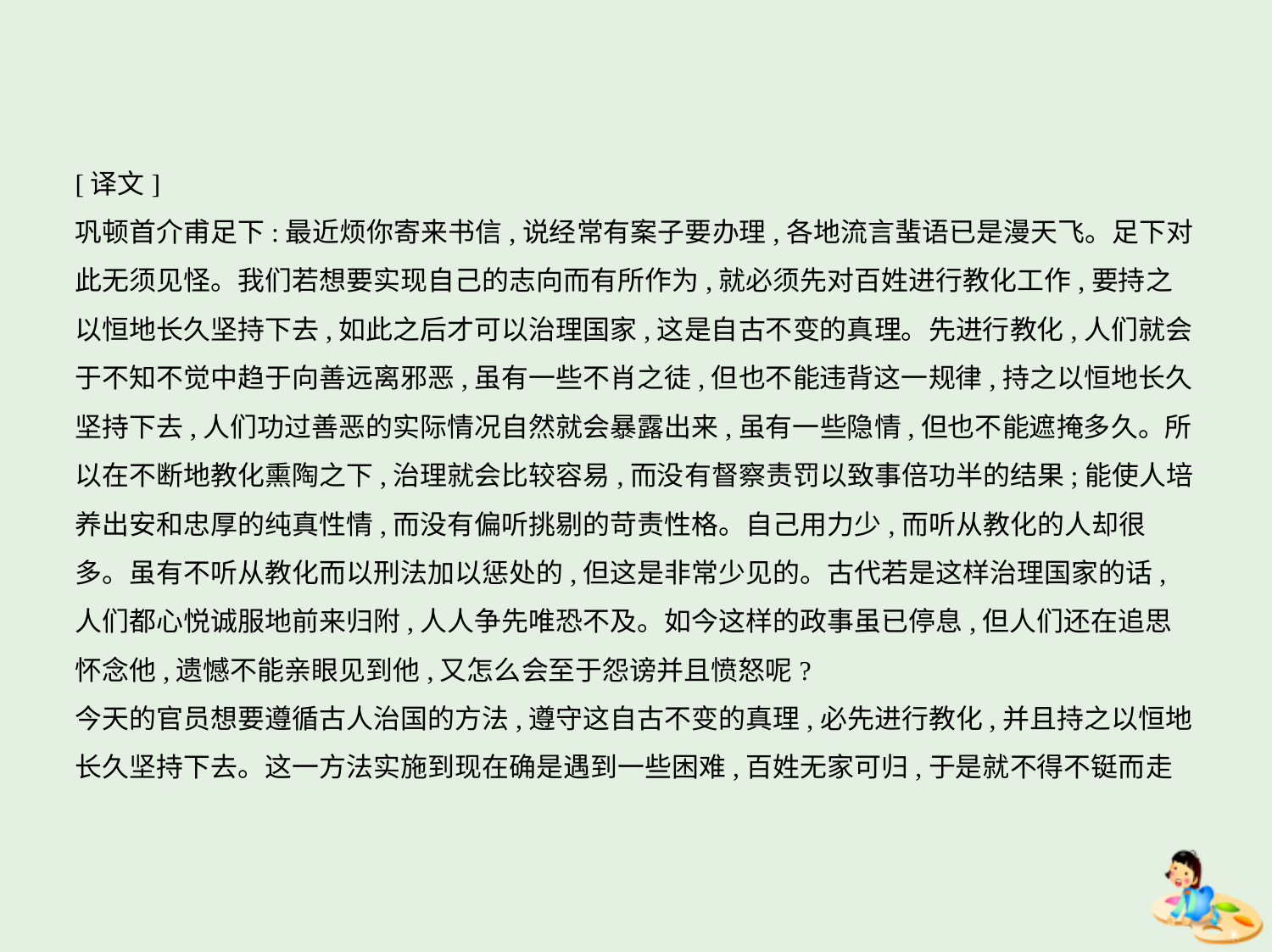

[译文]
巩顿首介甫足下:最近烦你寄来书信,说经常有案子要办理,各地流言蜚语已是漫天飞。足下对
此无须见怪。我们若想要实现自己的志向而有所作为,就必须先对百姓进行教化工作,要持之
以恒地长久坚持下去,如此之后才可以治理国家,这是自古不变的真理。先进行教化,人们就会
于不知不觉中趋于向善远离邪恶,虽有一些不肖之徒,但也不能违背这一规律,持之以恒地长久
坚持下去,人们功过善恶的实际情况自然就会暴露出来,虽有一些隐情,但也不能遮掩多久。所
以在不断地教化熏陶之下,治理就会比较容易,而没有督察责罚以致事倍功半的结果;能使人培
养出安和忠厚的纯真性情,而没有偏听挑剔的苛责性格。自己用力少,而听从教化的人却很
多。虽有不听从教化而以刑法加以惩处的,但这是非常少见的。古代若是这样治理国家的话,
人们都心悦诚服地前来归附,人人争先唯恐不及。如今这样的政事虽已停息,但人们还在追思
怀念他,遗憾不能亲眼见到他,又怎么会至于怨谤并且愤怒呢?
今天的官员想要遵循古人治国的方法,遵守这自古不变的真理,必先进行教化,并且持之以恒地
长久坚持下去。这一方法实施到现在确是遇到一些困难,百姓无家可归,于是就不得不铤而走